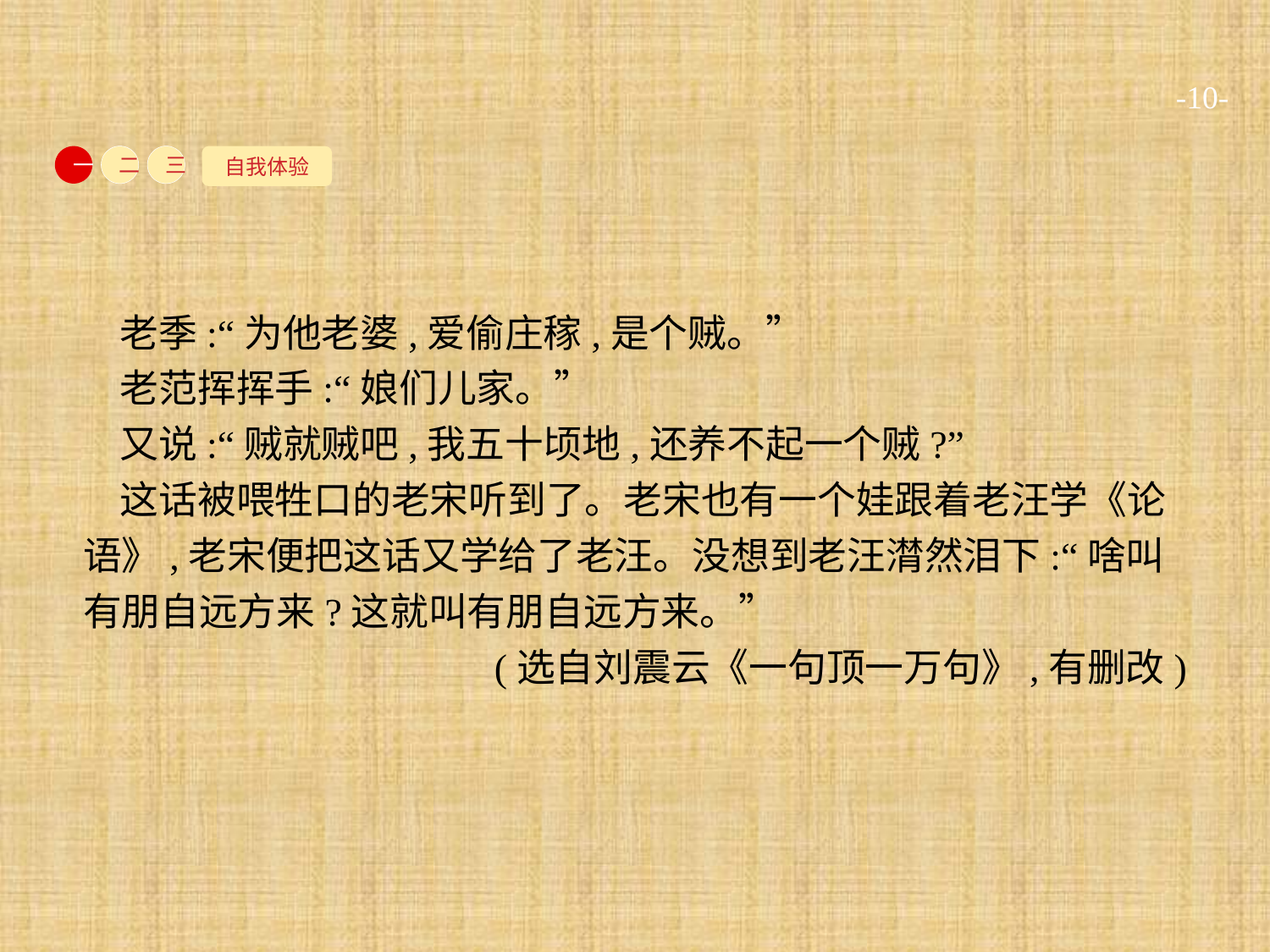

-10-
自我体验
一
二
三
老季:“为他老婆,爱偷庄稼,是个贼。”
老范挥挥手:“娘们儿家。”
又说:“贼就贼吧,我五十顷地,还养不起一个贼?”
这话被喂牲口的老宋听到了。老宋也有一个娃跟着老汪学《论语》,老宋便把这话又学给了老汪。没想到老汪潸然泪下:“啥叫有朋自远方来?这就叫有朋自远方来。”
(选自刘震云《一句顶一万句》,有删改)